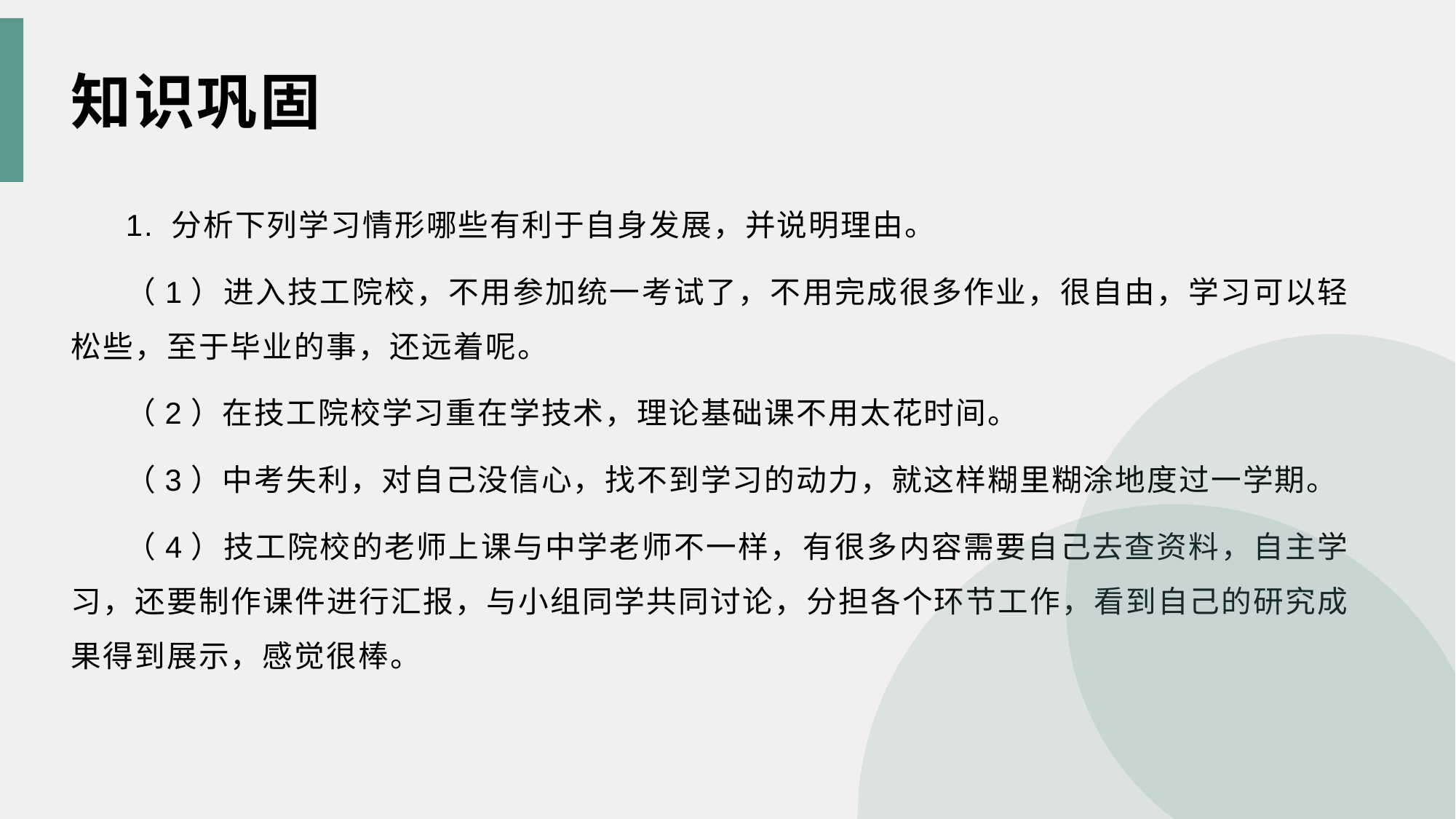

知识巩固
1. 分析下列学习情形哪些有利于自身发展，并说明理由。
（1）进入技工院校，不用参加统一考试了，不用完成很多作业，很自由，学习可以轻松些，至于毕业的事，还远着呢。
（2）在技工院校学习重在学技术，理论基础课不用太花时间。
（3）中考失利，对自己没信心，找不到学习的动力，就这样糊里糊涂地度过一学期。
（4）技工院校的老师上课与中学老师不一样，有很多内容需要自己去查资料，自主学习，还要制作课件进行汇报，与小组同学共同讨论，分担各个环节工作，看到自己的研究成果得到展示，感觉很棒。